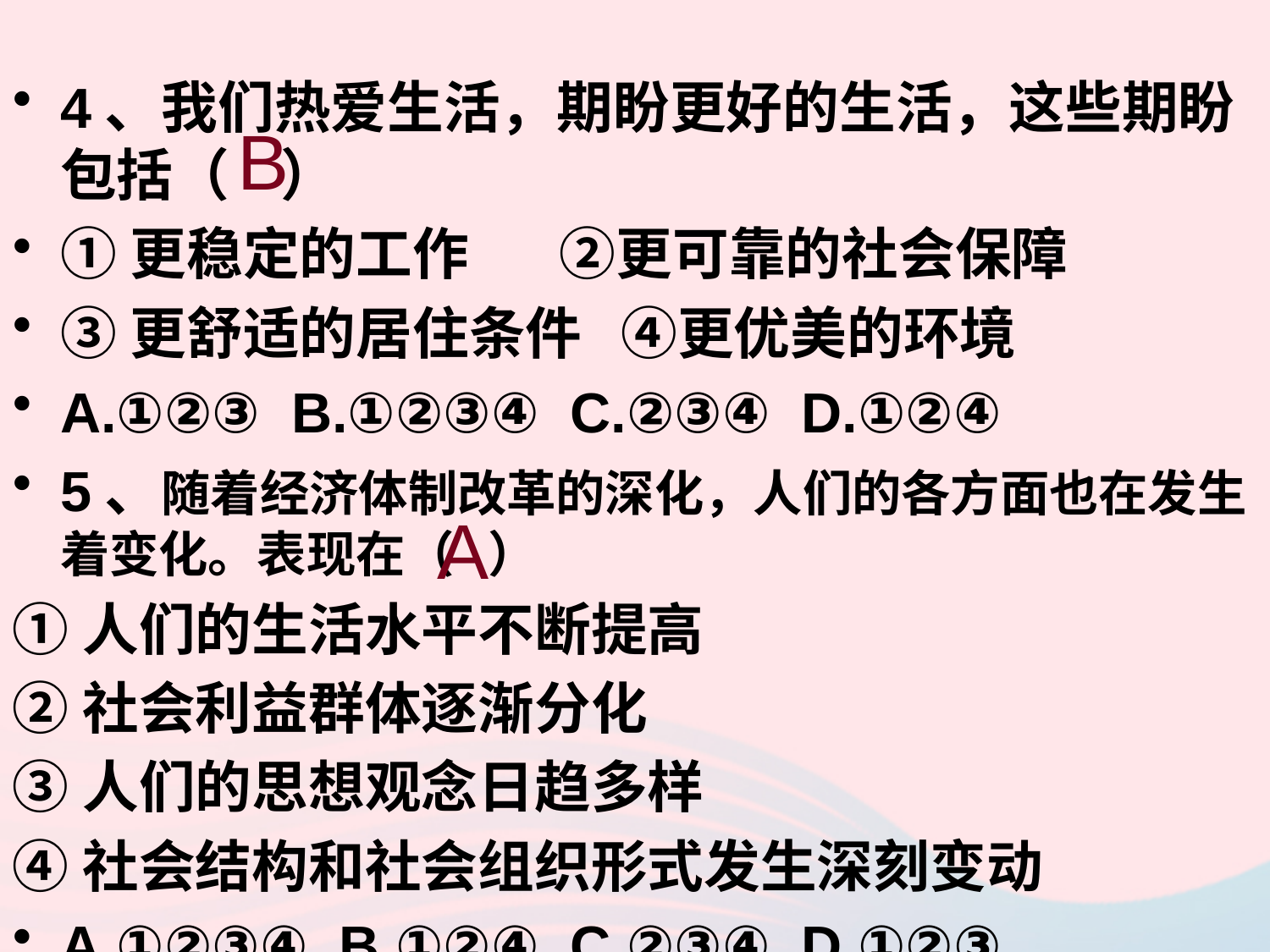

4、我们热爱生活，期盼更好的生活，这些期盼包括（    ）
①更稳定的工作       ②更可靠的社会保障
③更舒适的居住条件   ④更优美的环境
A.①②③  B.①②③④  C.②③④  D.①②④
5、随着经济体制改革的深化，人们的各方面也在发生着变化。表现在（   ）
①人们的生活水平不断提高
②社会利益群体逐渐分化
③人们的思想观念日趋多样
④社会结构和社会组织形式发生深刻变动
A.①②③④  B.①②④  C.②③④  D.①②③

B
A